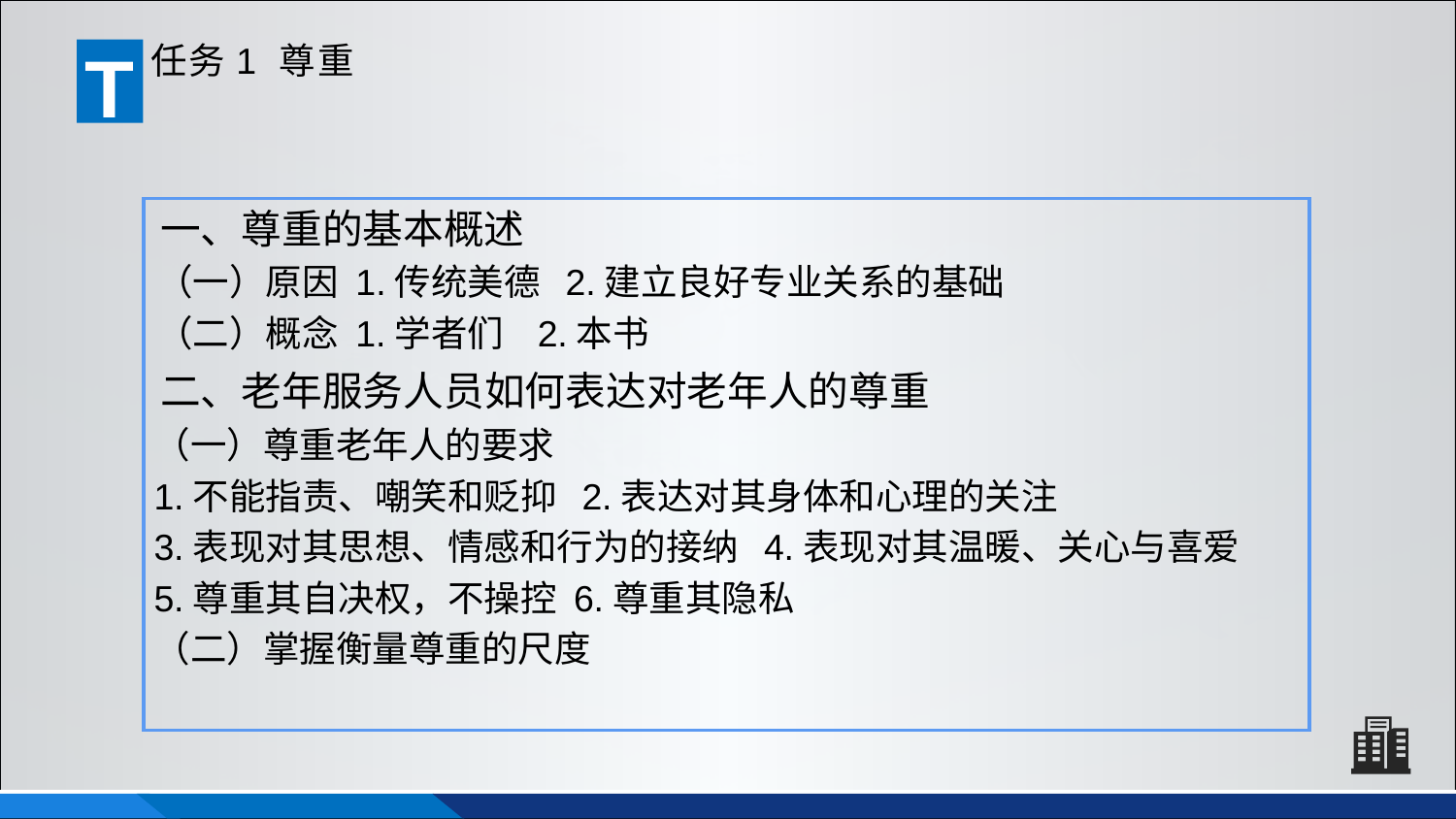

T
任务1 尊重

一、尊重的基本概述

（一）原因 1.传统美德  2.建立良好专业关系的基础
（二）概念 1.学者们   2.本书
二、老年服务人员如何表达对老年人的尊重
（一）尊重老年人的要求
1.不能指责、嘲笑和贬抑  2.表达对其身体和心理的关注
3.表现对其思想、情感和行为的接纳  4.表现对其温暖、关心与喜爱
5.尊重其自决权，不操控 6.尊重其隐私
（二）掌握衡量尊重的尺度